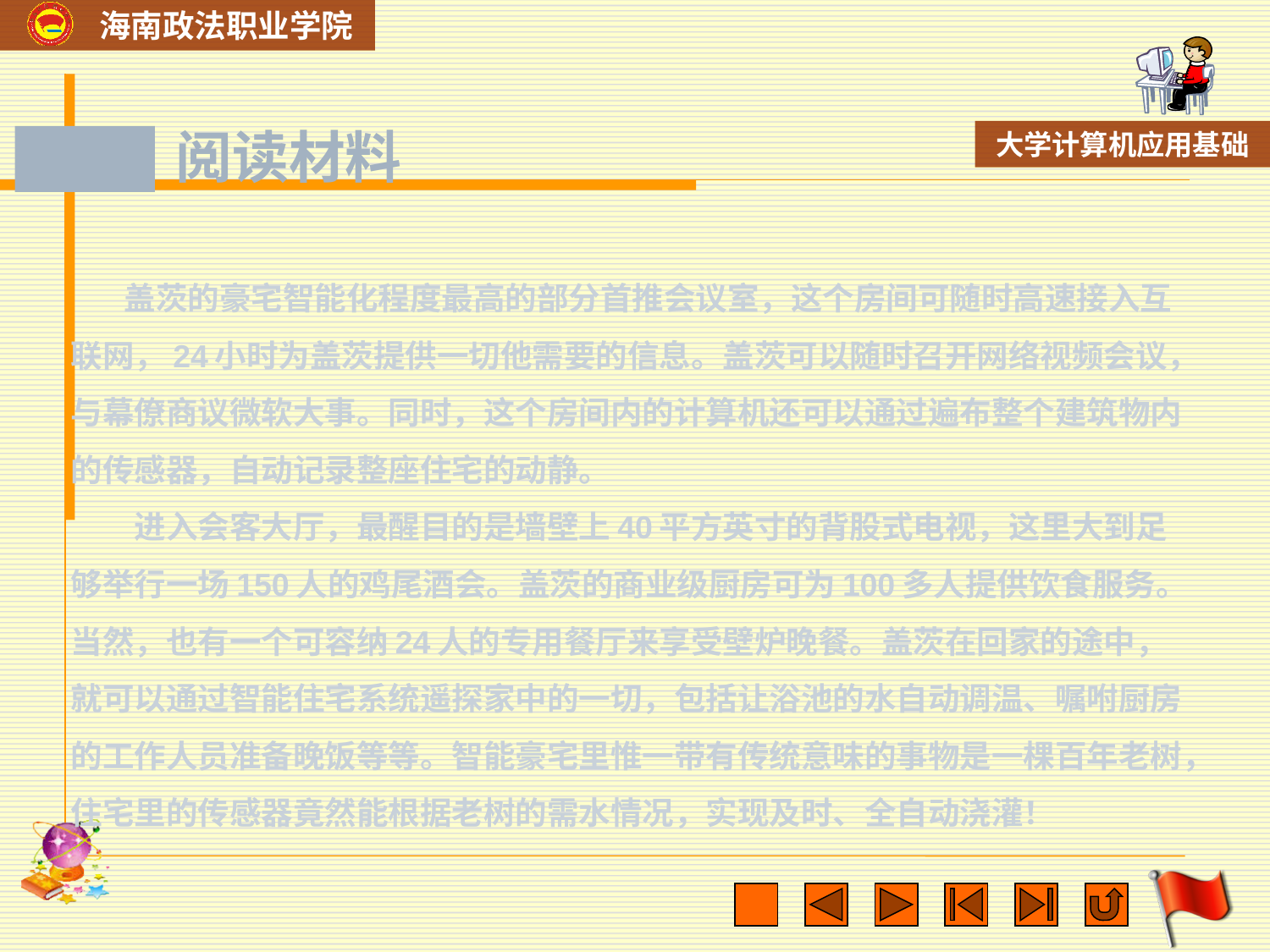

阅读材料

# 盖茨的豪宅智能化程度最高的部分首推会议室，这个房间可随时高速接入互联网，24小时为盖茨提供一切他需要的信息。盖茨可以随时召开网络视频会议，与幕僚商议微软大事。同时，这个房间内的计算机还可以通过遍布整个建筑物内的传感器，自动记录整座住宅的动静。 　　进入会客大厅，最醒目的是墙壁上40平方英寸的背股式电视，这里大到足够举行一场150人的鸡尾酒会。盖茨的商业级厨房可为100多人提供饮食服务。当然，也有一个可容纳24人的专用餐厅来享受壁炉晚餐。盖茨在回家的途中，就可以通过智能住宅系统遥探家中的一切，包括让浴池的水自动调温、嘱咐厨房的工作人员准备晚饭等等。智能豪宅里惟一带有传统意味的事物是一棵百年老树，住宅里的传感器竟然能根据老树的需水情况，实现及时、全自动浇灌！